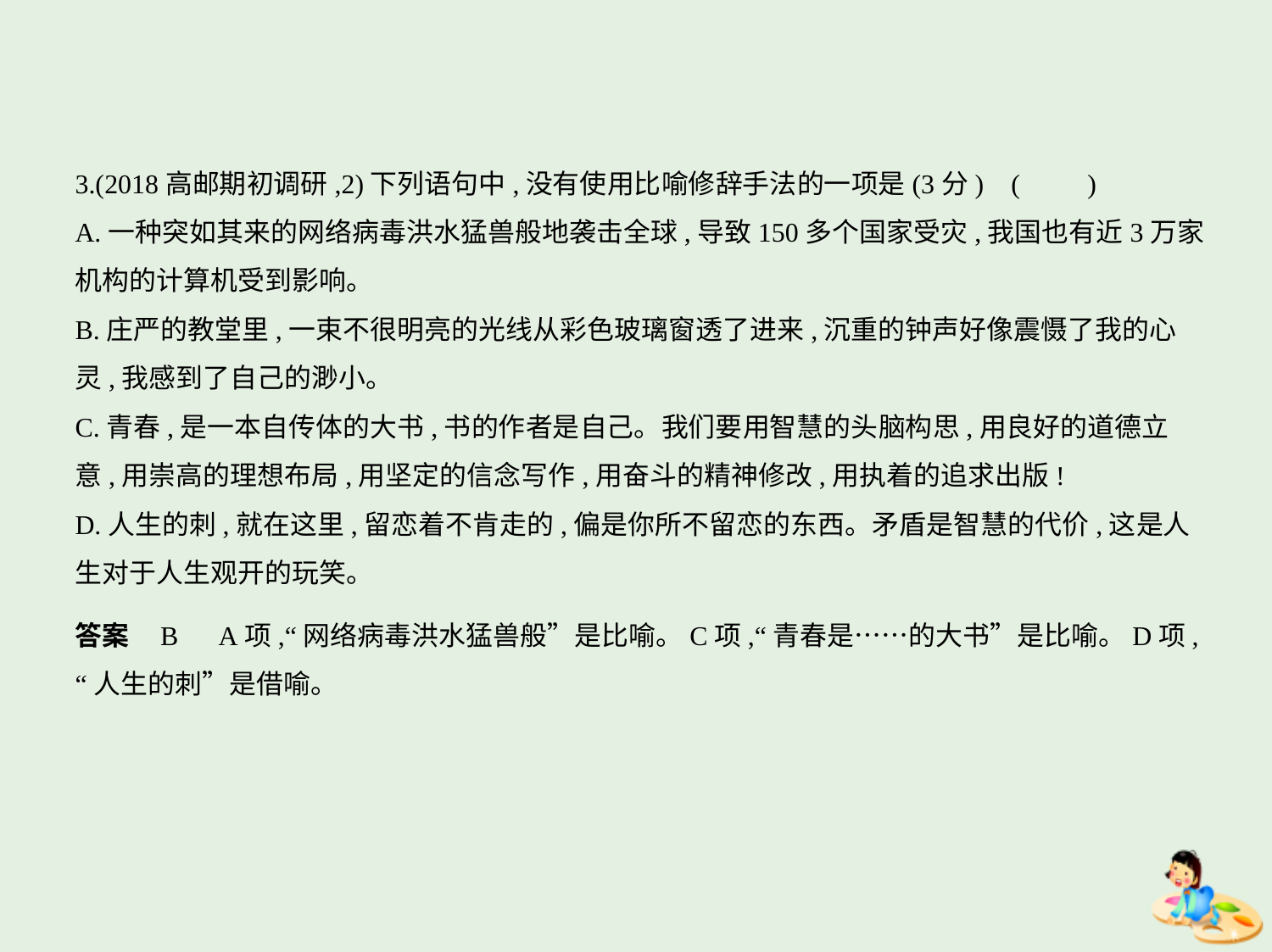

3.(2018高邮期初调研,2)下列语句中,没有使用比喻修辞手法的一项是(3分) (　　)
A.一种突如其来的网络病毒洪水猛兽般地袭击全球,导致150多个国家受灾,我国也有近3万家
机构的计算机受到影响。
B.庄严的教堂里,一束不很明亮的光线从彩色玻璃窗透了进来,沉重的钟声好像震慑了我的心
灵,我感到了自己的渺小。
C.青春,是一本自传体的大书,书的作者是自己。我们要用智慧的头脑构思,用良好的道德立
意,用崇高的理想布局,用坚定的信念写作,用奋斗的精神修改,用执着的追求出版!
D.人生的刺,就在这里,留恋着不肯走的,偏是你所不留恋的东西。矛盾是智慧的代价,这是人
生对于人生观开的玩笑。
答案    B　A项,“网络病毒洪水猛兽般”是比喻。C项,“青春是……的大书”是比喻。D项,
“人生的刺”是借喻。